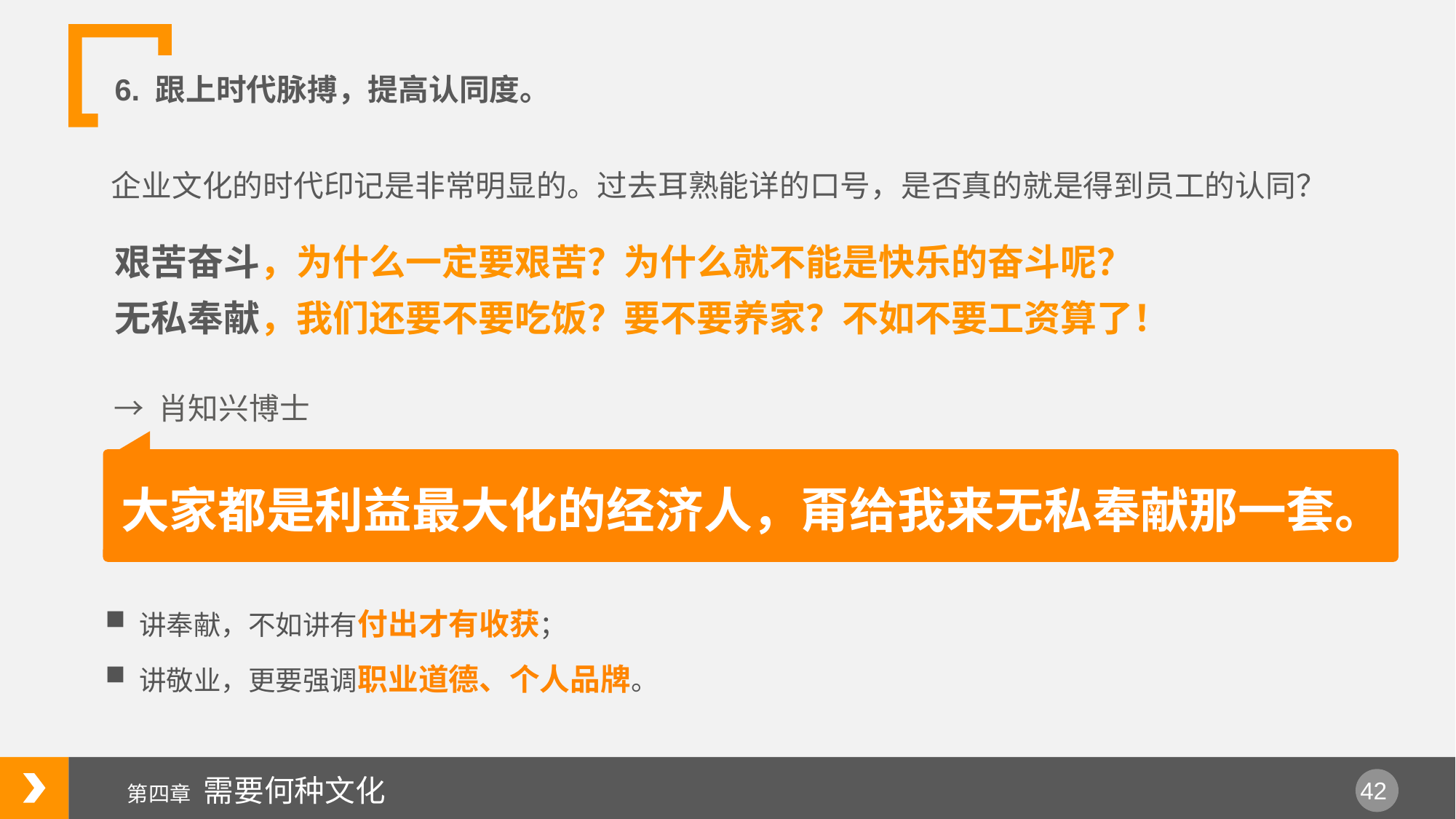

6. 跟上时代脉搏，提高认同度。
企业文化的时代印记是非常明显的。过去耳熟能详的口号，是否真的就是得到员工的认同？
艰苦奋斗，为什么一定要艰苦？为什么就不能是快乐的奋斗呢？
无私奉献，我们还要不要吃饭？要不要养家？不如不要工资算了！
→ 肖知兴博士

大家都是利益最大化的经济人，甭给我来无私奉献那一套。
讲奉献，不如讲有付出才有收获；
讲敬业，更要强调职业道德、个人品牌。